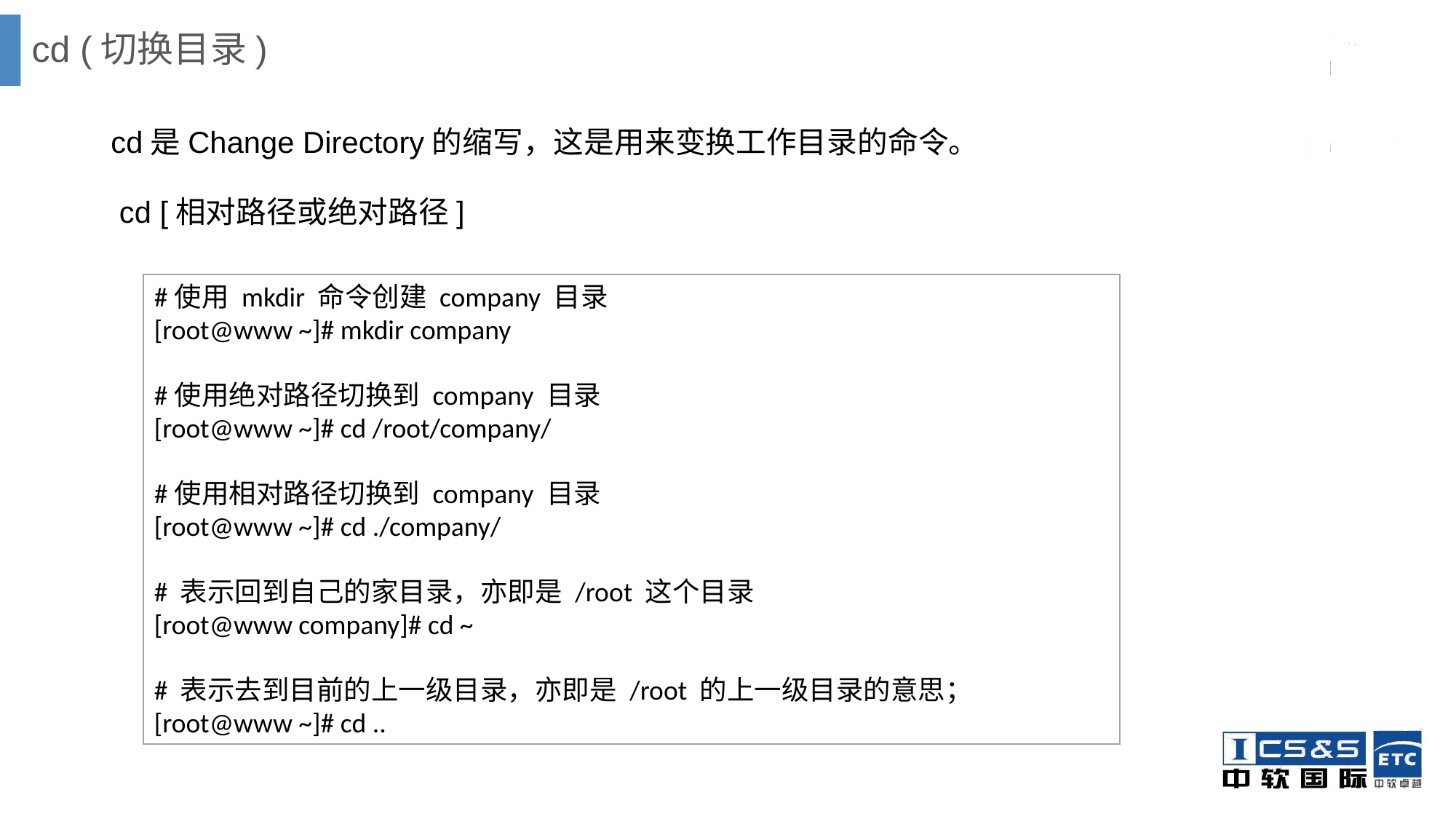

# cd (切换目录)
cd是Change Directory的缩写，这是用来变换工作目录的命令。
 cd [相对路径或绝对路径]

#使用 mkdir 命令创建 company 目录
[root@www ~]# mkdir company

#使用绝对路径切换到 company 目录
[root@www ~]# cd /root/company/

#使用相对路径切换到 company 目录
[root@www ~]# cd ./company/

# 表示回到自己的家目录，亦即是 /root 这个目录
[root@www company]# cd ~

# 表示去到目前的上一级目录，亦即是 /root 的上一级目录的意思；
[root@www ~]# cd ..